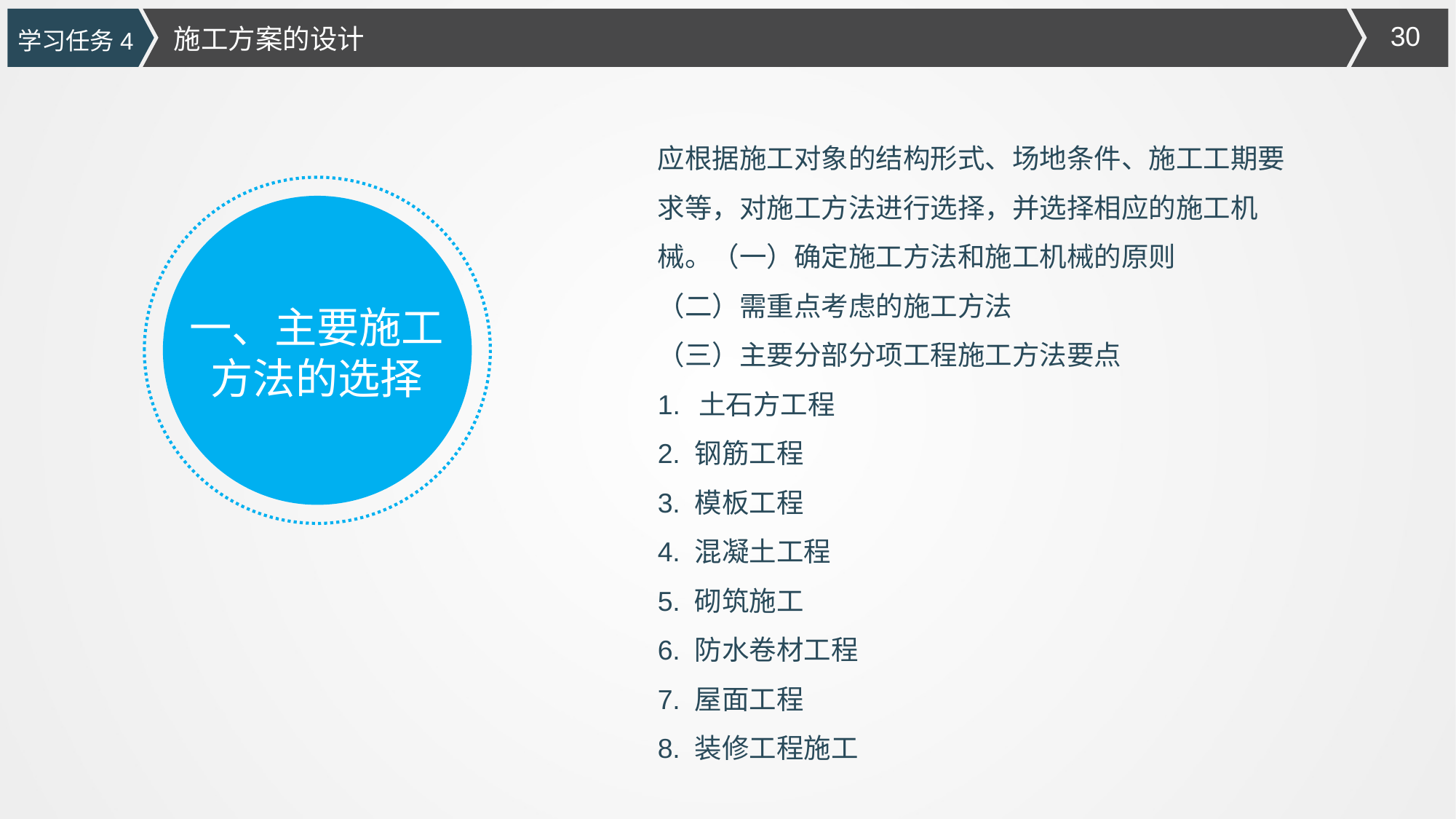

施工方案的设计
学习任务4
应根据施工对象的结构形式、场地条件、施工工期要求等，对施工方法进行选择，并选择相应的施工机械。（一）确定施工方法和施工机械的原则
（二）需重点考虑的施工方法
（三）主要分部分项工程施工方法要点
土石方工程
2. 钢筋工程
3. 模板工程
4. 混凝土工程
5. 砌筑施工
6. 防水卷材工程
7. 屋面工程
8. 装修工程施工

一、主要施工方法的选择